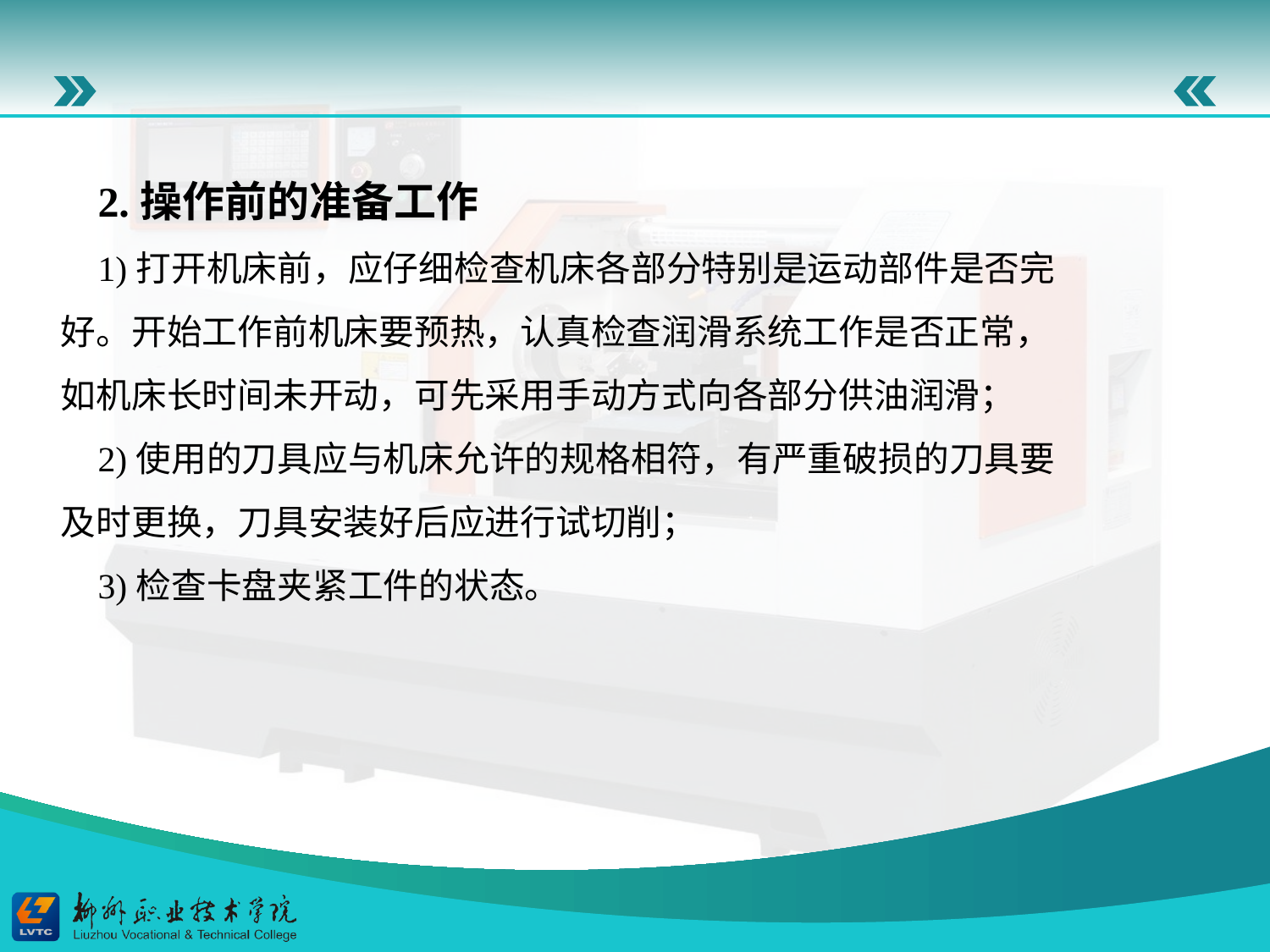

2.操作前的准备工作
1)打开机床前，应仔细检查机床各部分特别是运动部件是否完好。开始工作前机床要预热，认真检查润滑系统工作是否正常，如机床长时间未开动，可先采用手动方式向各部分供油润滑；
2)使用的刀具应与机床允许的规格相符，有严重破损的刀具要及时更换，刀具安装好后应进行试切削；
3)检查卡盘夹紧工件的状态。